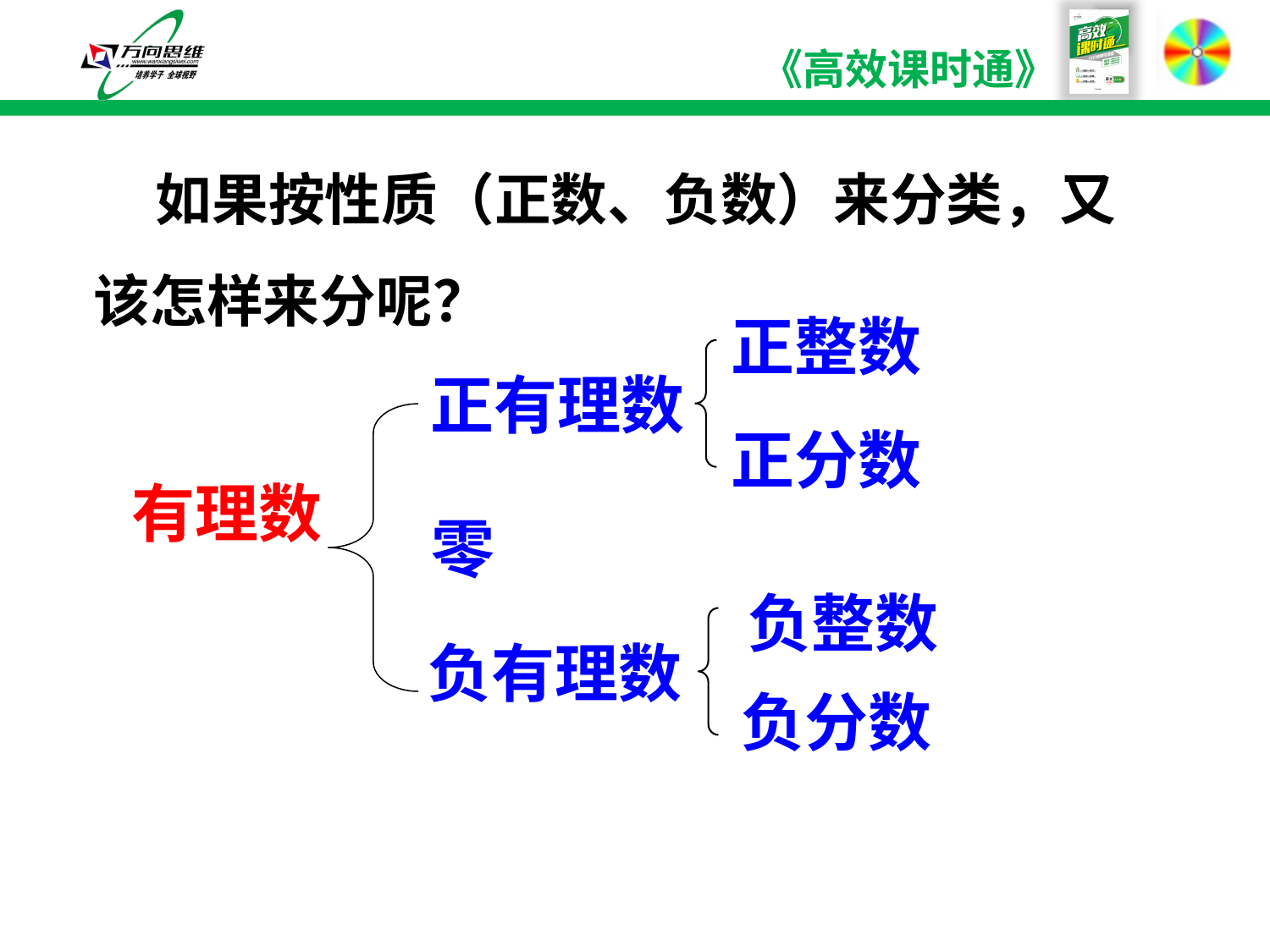

如果按性质（正数、负数）来分类，又该怎样来分呢？
正整数

正有理数

正分数
有理数
零
负整数

负有理数
负分数